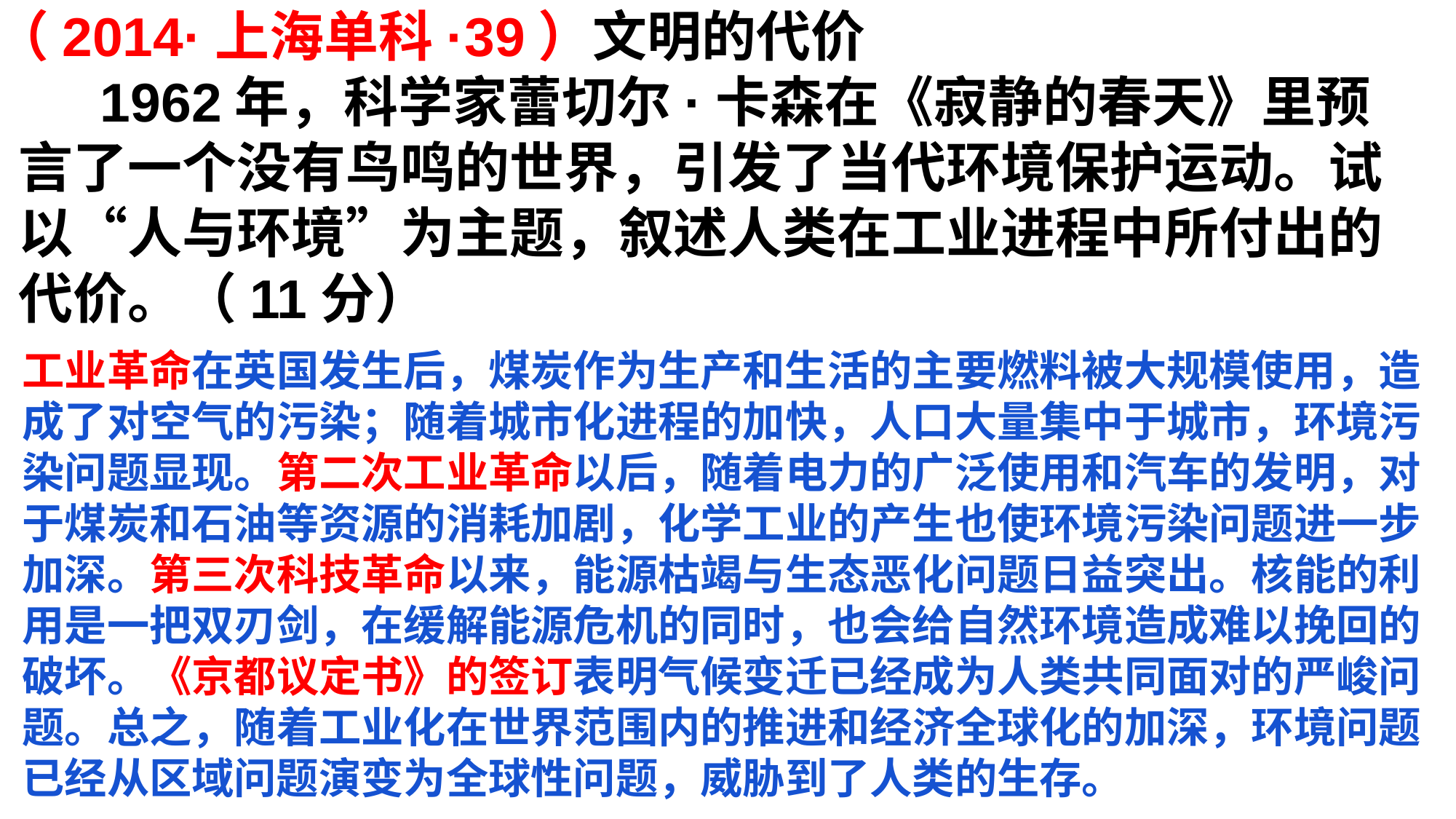

（2014·上海单科·39）文明的代价       1962年，科学家蕾切尔·卡森在《寂静的春天》里预言了一个没有鸟鸣的世界，引发了当代环境保护运动。试以“人与环境”为主题，叙述人类在工业进程中所付出的代价。（11分）
工业革命在英国发生后，煤炭作为生产和生活的主要燃料被大规模使用，造成了对空气的污染；随着城市化进程的加快，人口大量集中于城市，环境污染问题显现。第二次工业革命以后，随着电力的广泛使用和汽车的发明，对于煤炭和石油等资源的消耗加剧，化学工业的产生也使环境污染问题进一步加深。第三次科技革命以来，能源枯竭与生态恶化问题日益突出。核能的利用是一把双刃剑，在缓解能源危机的同时，也会给自然环境造成难以挽回的破坏。《京都议定书》的签订表明气候变迁已经成为人类共同面对的严峻问题。总之，随着工业化在世界范围内的推进和经济全球化的加深，环境问题已经从区域问题演变为全球性问题，威胁到了人类的生存。